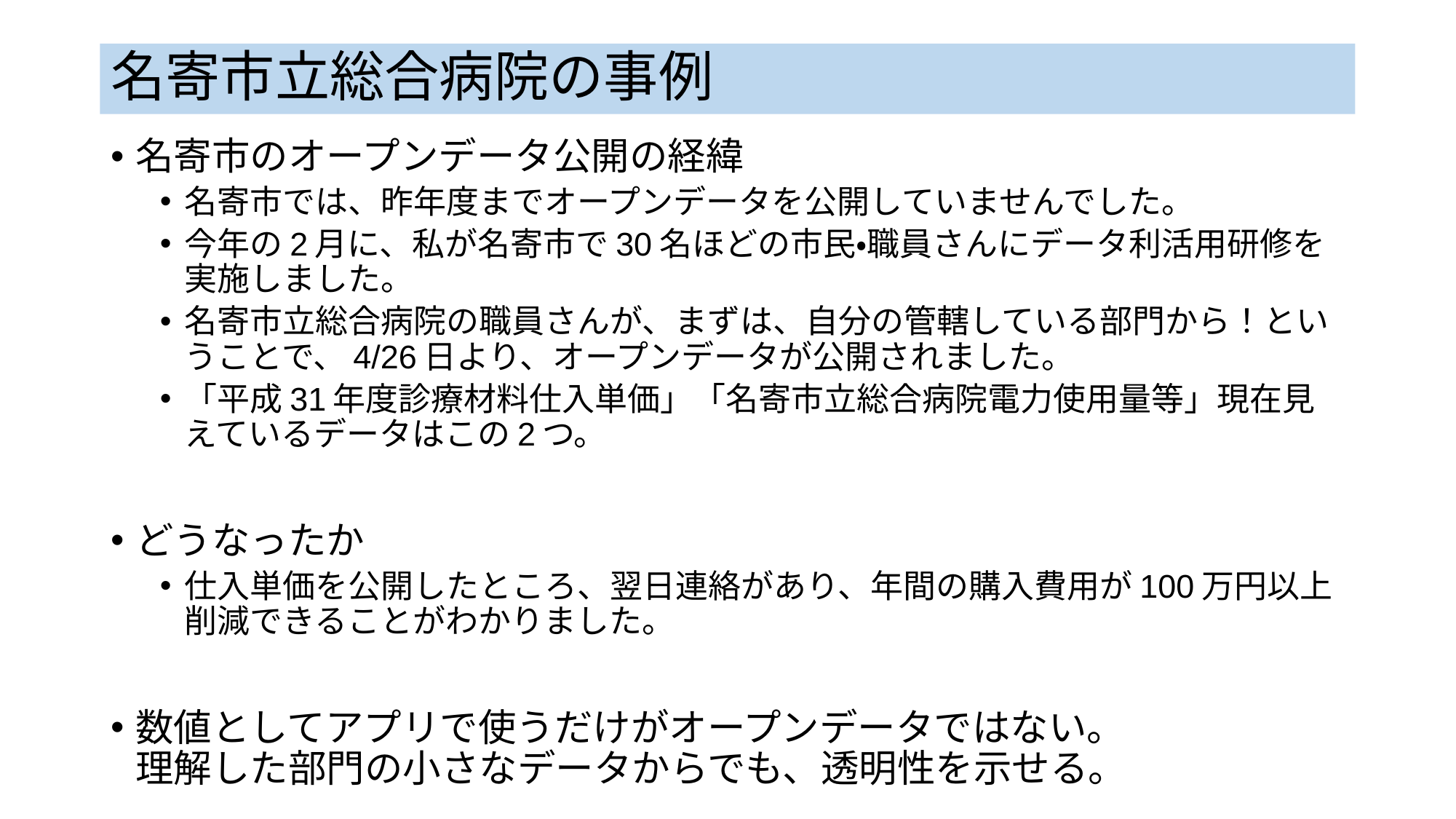

# 名寄市立総合病院の事例
名寄市のオープンデータ公開の経緯
名寄市では、昨年度までオープンデータを公開していませんでした。
今年の2月に、私が名寄市で30名ほどの市民・職員さんにデータ利活用研修を実施しました。
名寄市立総合病院の職員さんが、まずは、自分の管轄している部門から！ということで、4/26日より、オープンデータが公開されました。
「平成31年度診療材料仕入単価」「名寄市立総合病院電力使用量等」現在見えているデータはこの2つ。

どうなったか
仕入単価を公開したところ、翌日連絡があり、年間の購入費用が100万円以上削減できることがわかりました。

数値としてアプリで使うだけがオープンデータではない。
理解した部門の小さなデータからでも、透明性を示せる。